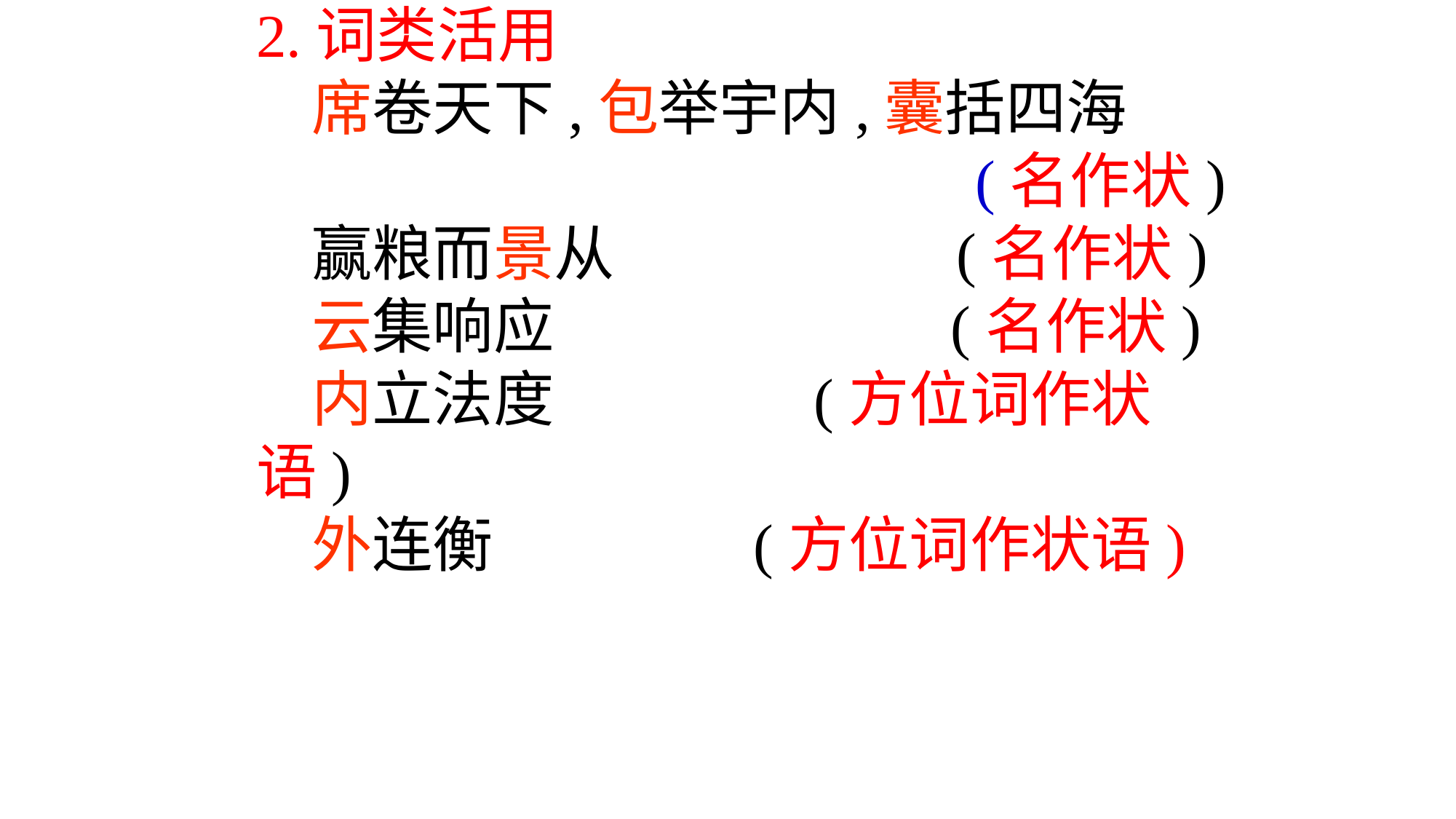

2.词类活用
   席卷天下,包举宇内,囊括四海
  (名作状)
   赢粮而景从                        (名作状)
   云集响应                            (名作状)
   内立法度                  (方位词作状语)
   外连衡                  (方位词作状语)